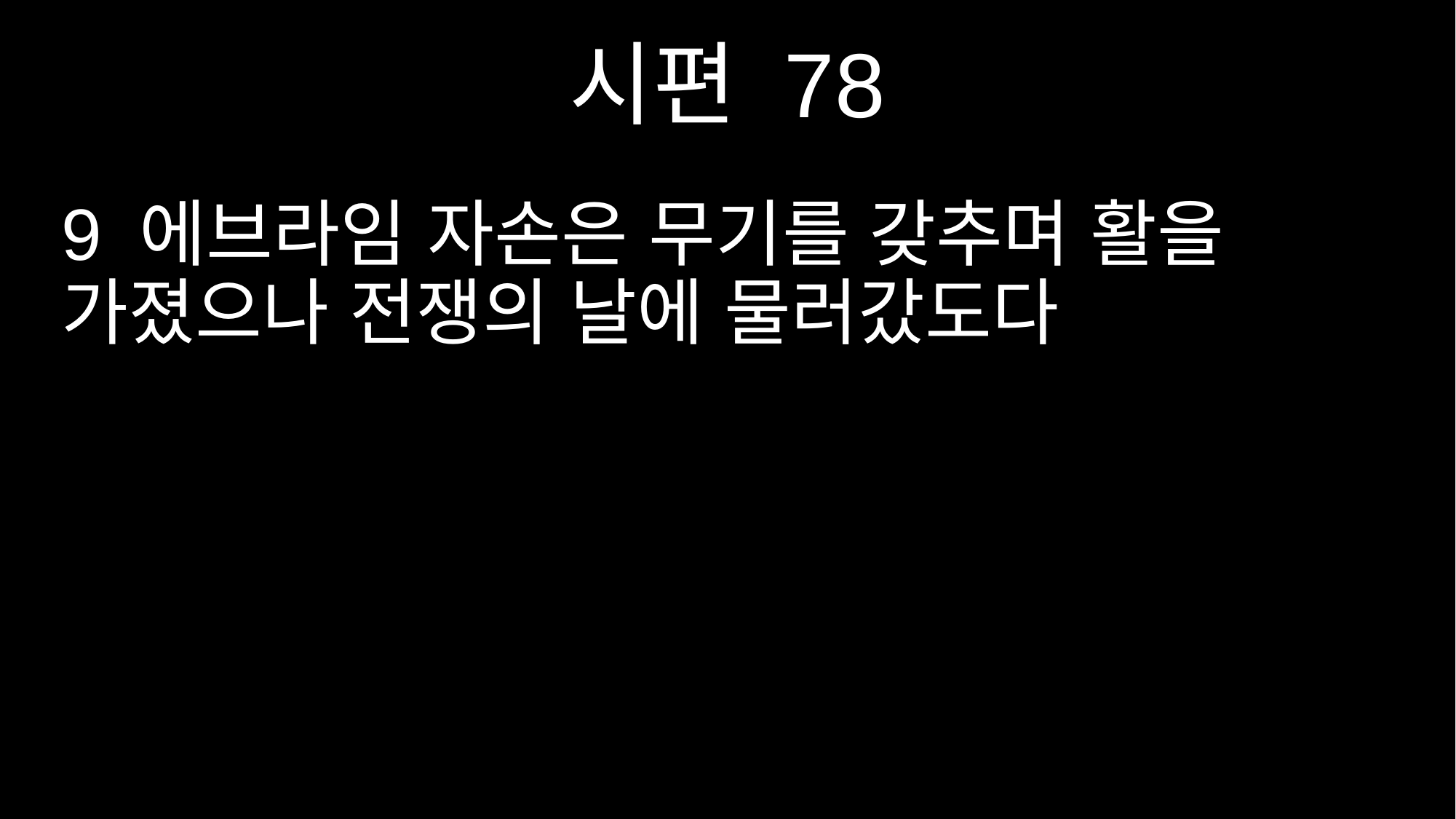

시편 78
9 에브라임 자손은 무기를 갖추며 활을 가졌으나 전쟁의 날에 물러갔도다